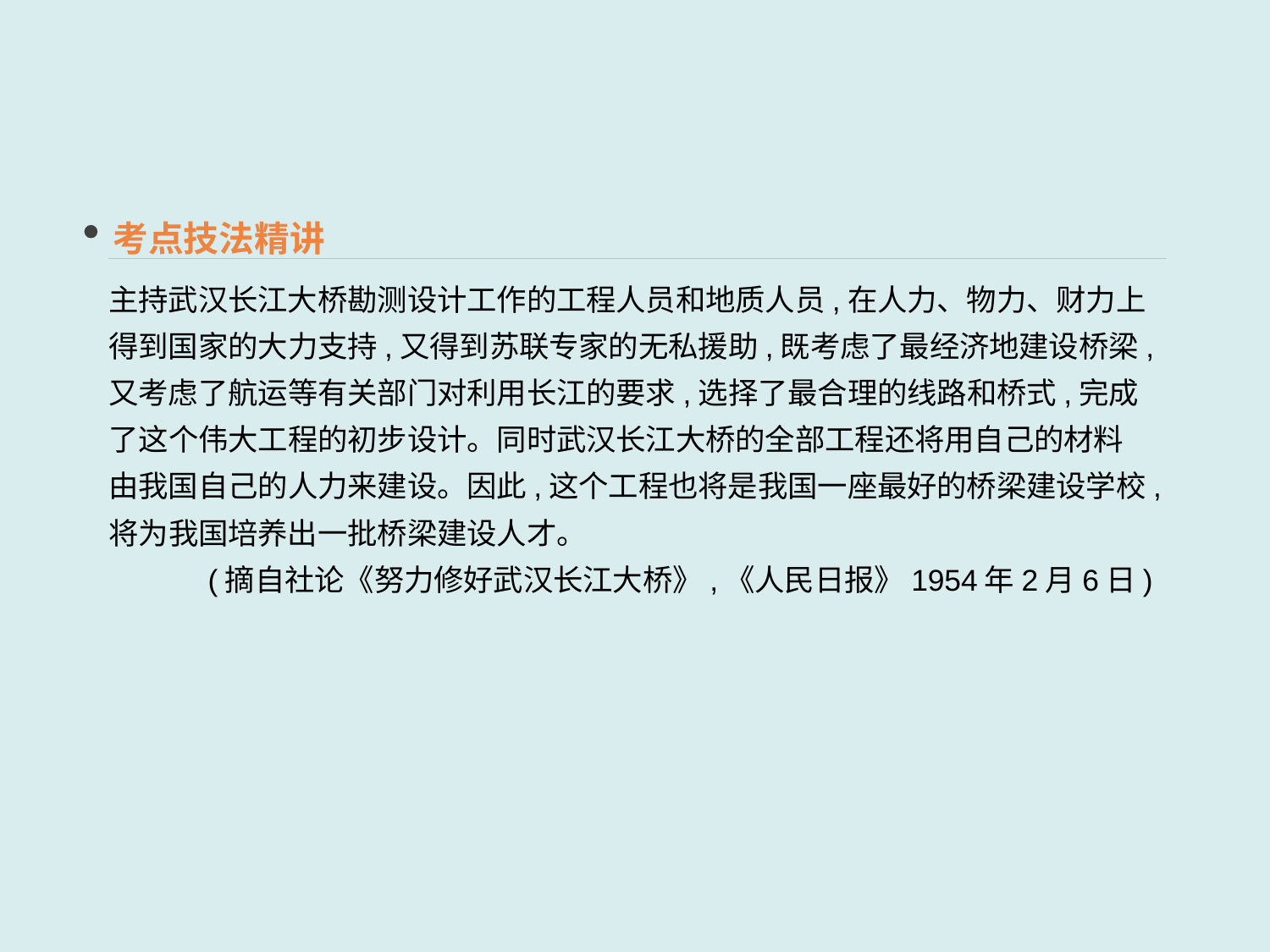

考点技法精讲

主持武汉长江大桥勘测设计工作的工程人员和地质人员,在人力、物力、财力上得到国家的大力支持,又得到苏联专家的无私援助,既考虑了最经济地建设桥梁,又考虑了航运等有关部门对利用长江的要求,选择了最合理的线路和桥式,完成了这个伟大工程的初步设计。同时武汉长江大桥的全部工程还将用自己的材料由我国自己的人力来建设。因此,这个工程也将是我国一座最好的桥梁建设学校,将为我国培养出一批桥梁建设人才。
(摘自社论《努力修好武汉长江大桥》,《人民日报》1954年2月6日)